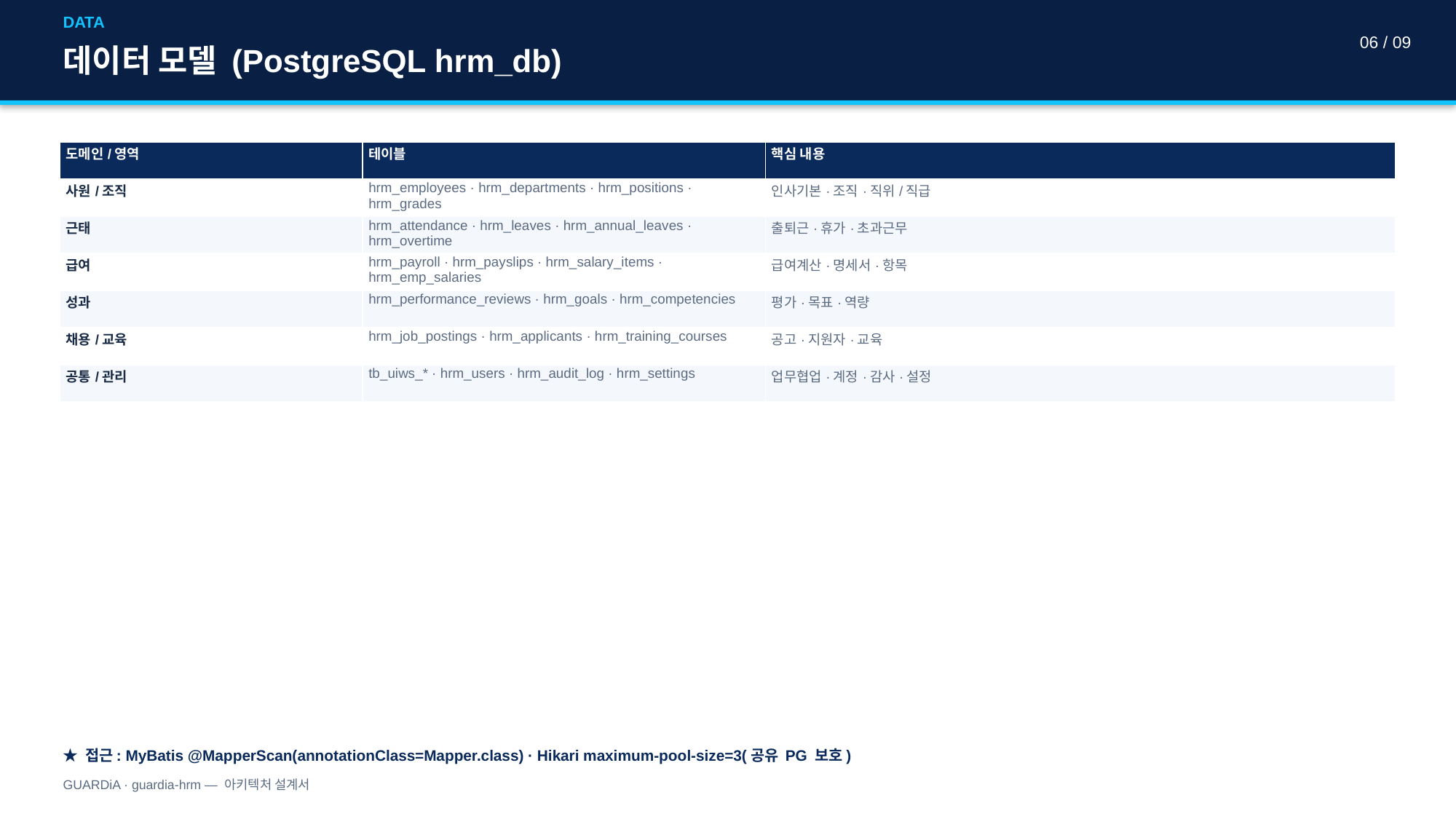

DATA
06 / 09
데이터 모델 (PostgreSQL hrm_db)

| 도메인/영역 | 테이블 | 핵심 내용 |
| --- | --- | --- |
| 사원/조직 | hrm\_employees · hrm\_departments · hrm\_positions · hrm\_grades | 인사기본·조직·직위/직급 |
| 근태 | hrm\_attendance · hrm\_leaves · hrm\_annual\_leaves · hrm\_overtime | 출퇴근·휴가·초과근무 |
| 급여 | hrm\_payroll · hrm\_payslips · hrm\_salary\_items · hrm\_emp\_salaries | 급여계산·명세서·항목 |
| 성과 | hrm\_performance\_reviews · hrm\_goals · hrm\_competencies | 평가·목표·역량 |
| 채용/교육 | hrm\_job\_postings · hrm\_applicants · hrm\_training\_courses | 공고·지원자·교육 |
| 공통/관리 | tb\_uiws\_\* · hrm\_users · hrm\_audit\_log · hrm\_settings | 업무협업·계정·감사·설정 |
★ 접근: MyBatis @MapperScan(annotationClass=Mapper.class) · Hikari maximum-pool-size=3(공유 PG 보호)
GUARDiA · guardia-hrm — 아키텍처 설계서